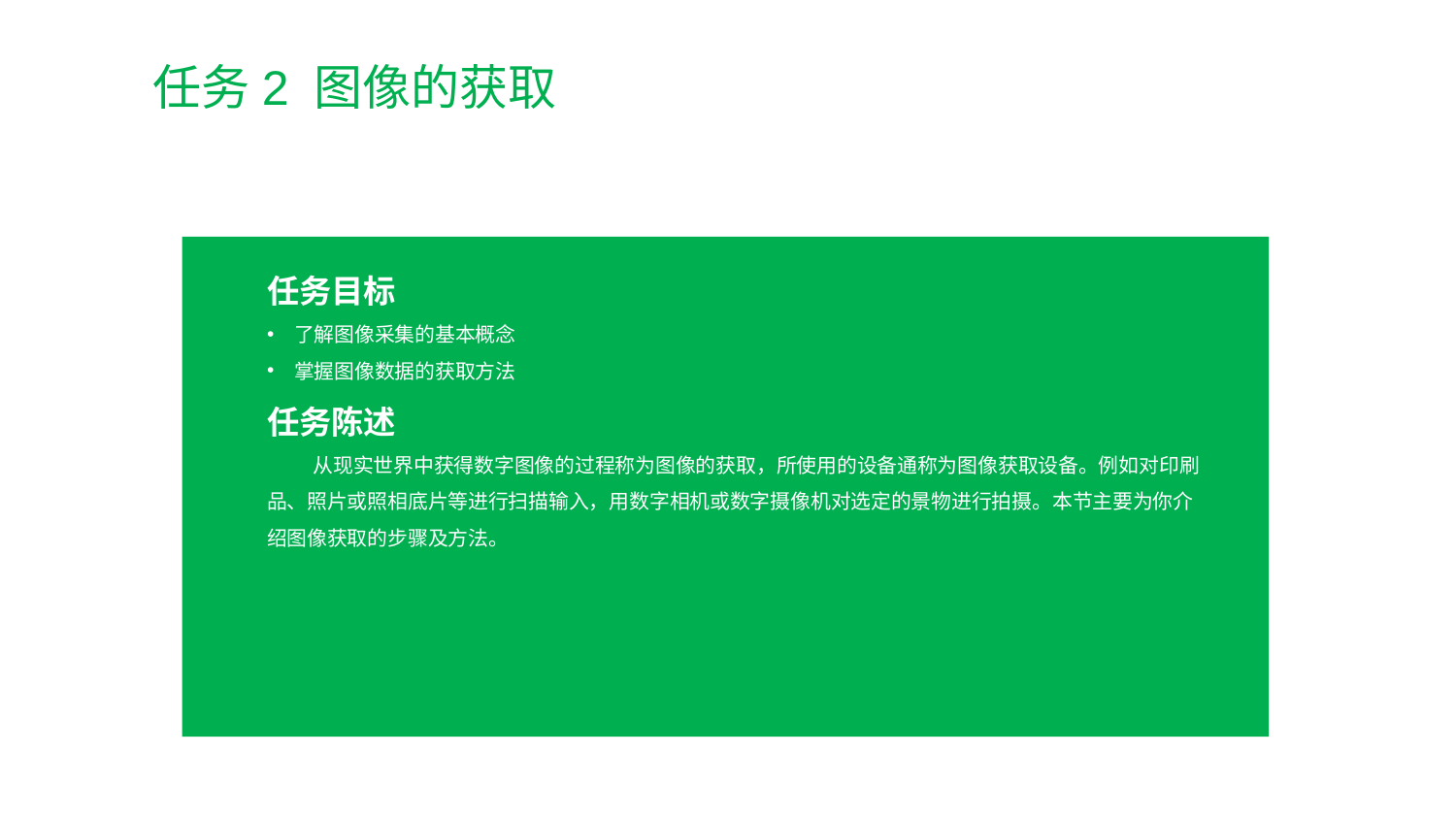

任务2 图像的获取

任务目标
了解图像采集的基本概念
掌握图像数据的获取方法
任务陈述
         从现实世界中获得数字图像的过程称为图像的获取，所使用的设备通称为图像获取设备。例如对印刷品、照片或照相底片等进行扫描输入，用数字相机或数字摄像机对选定的景物进行拍摄。本节主要为你介绍图像获取的步骤及方法。